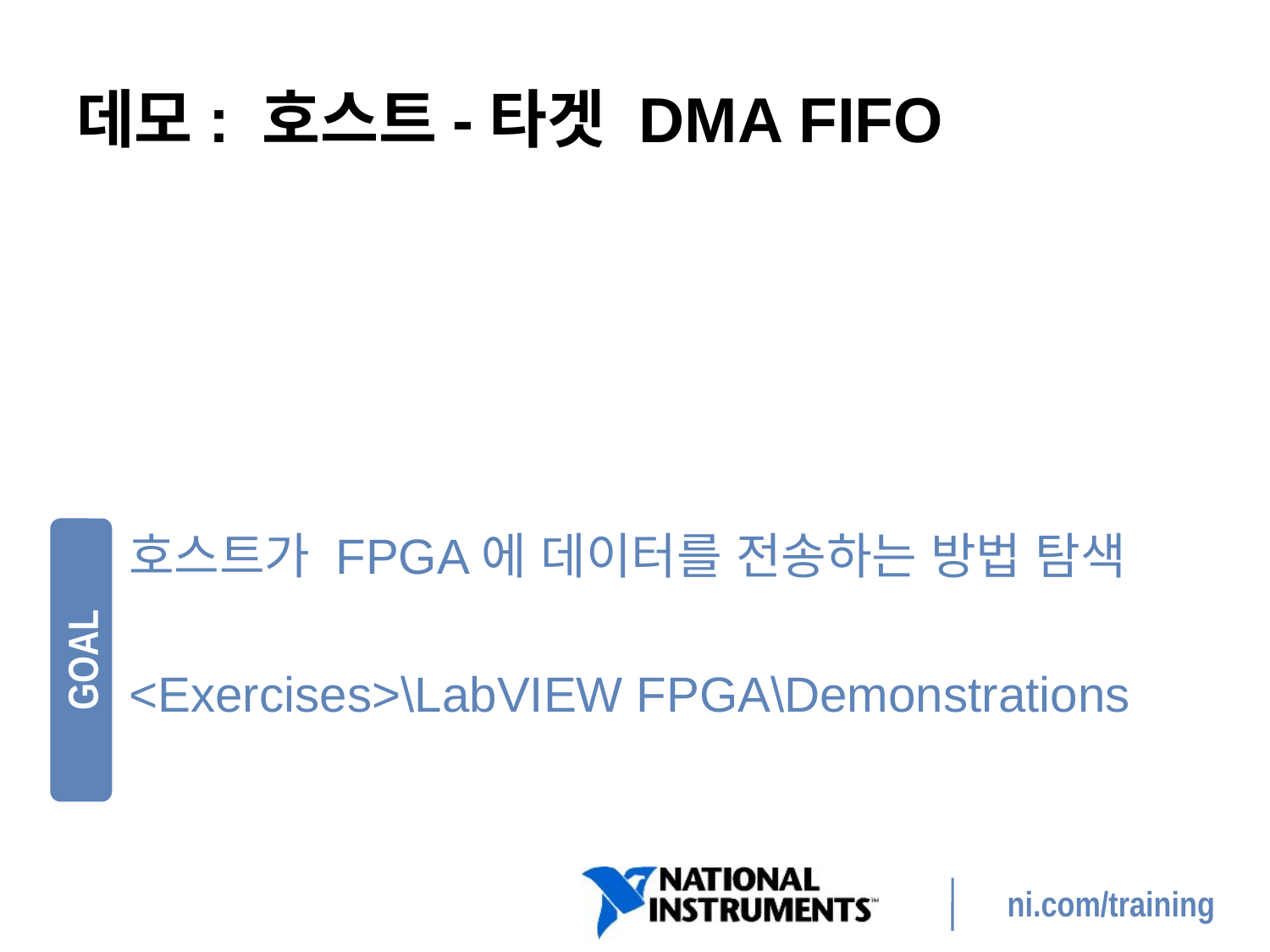

# 데모: 호스트-타겟 DMA FIFO
호스트가 FPGA에 데이터를 전송하는 방법 탐색

<Exercises>\LabVIEW FPGA\Demonstrations